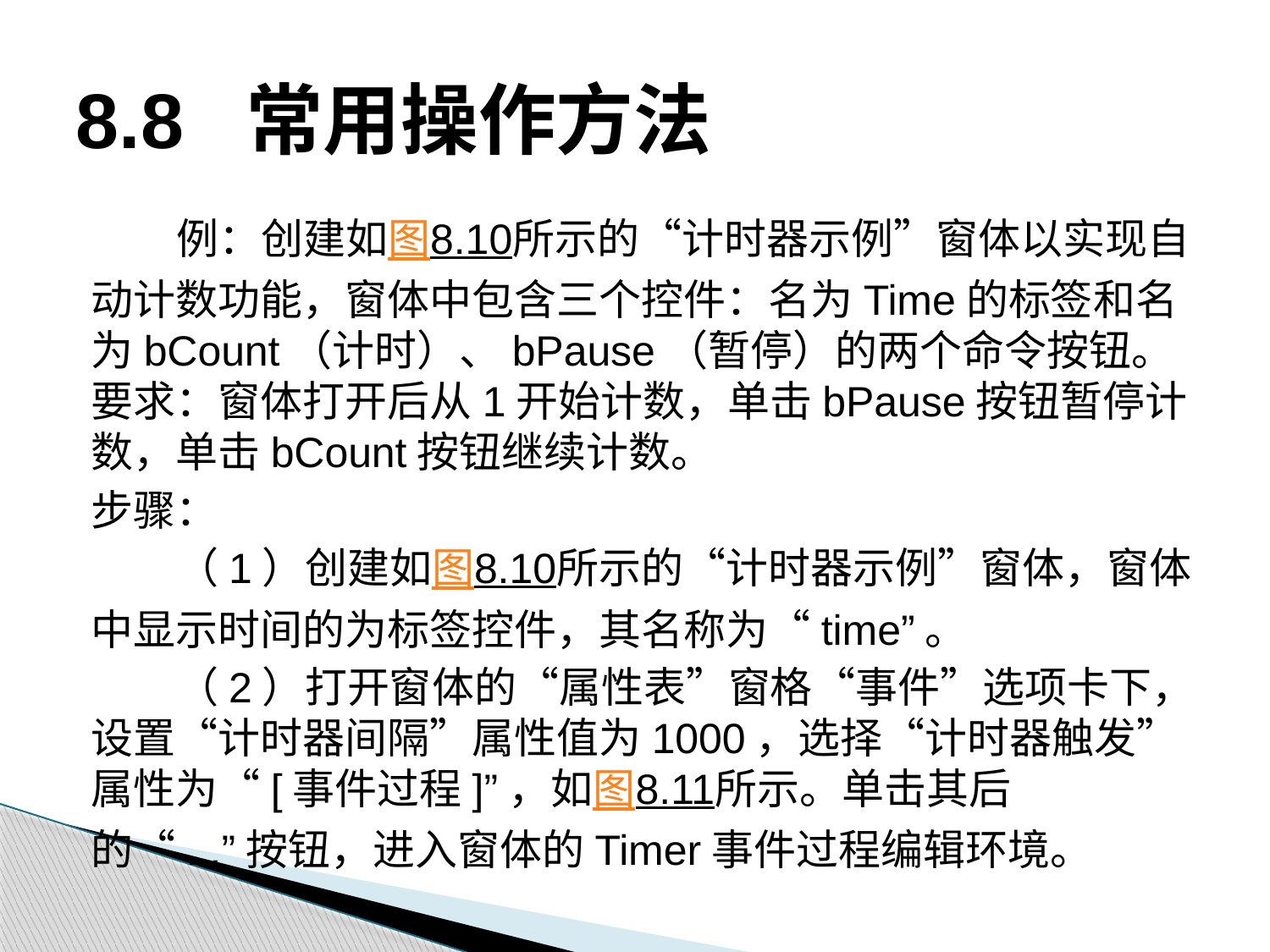

# 8.8  常用操作方法
例：创建如图8.10所示的“计时器示例”窗体以实现自动计数功能，窗体中包含三个控件：名为Time的标签和名为bCount（计时）、bPause（暂停）的两个命令按钮。要求：窗体打开后从1开始计数，单击bPause按钮暂停计数，单击bCount按钮继续计数。
步骤：
（1）创建如图8.10所示的“计时器示例”窗体，窗体中显示时间的为标签控件，其名称为“time”。
（2）打开窗体的“属性表”窗格“事件”选项卡下，设置“计时器间隔”属性值为1000，选择“计时器触发”属性为“[事件过程]”，如图8.11所示。单击其后的“...”按钮，进入窗体的Timer事件过程编辑环境。